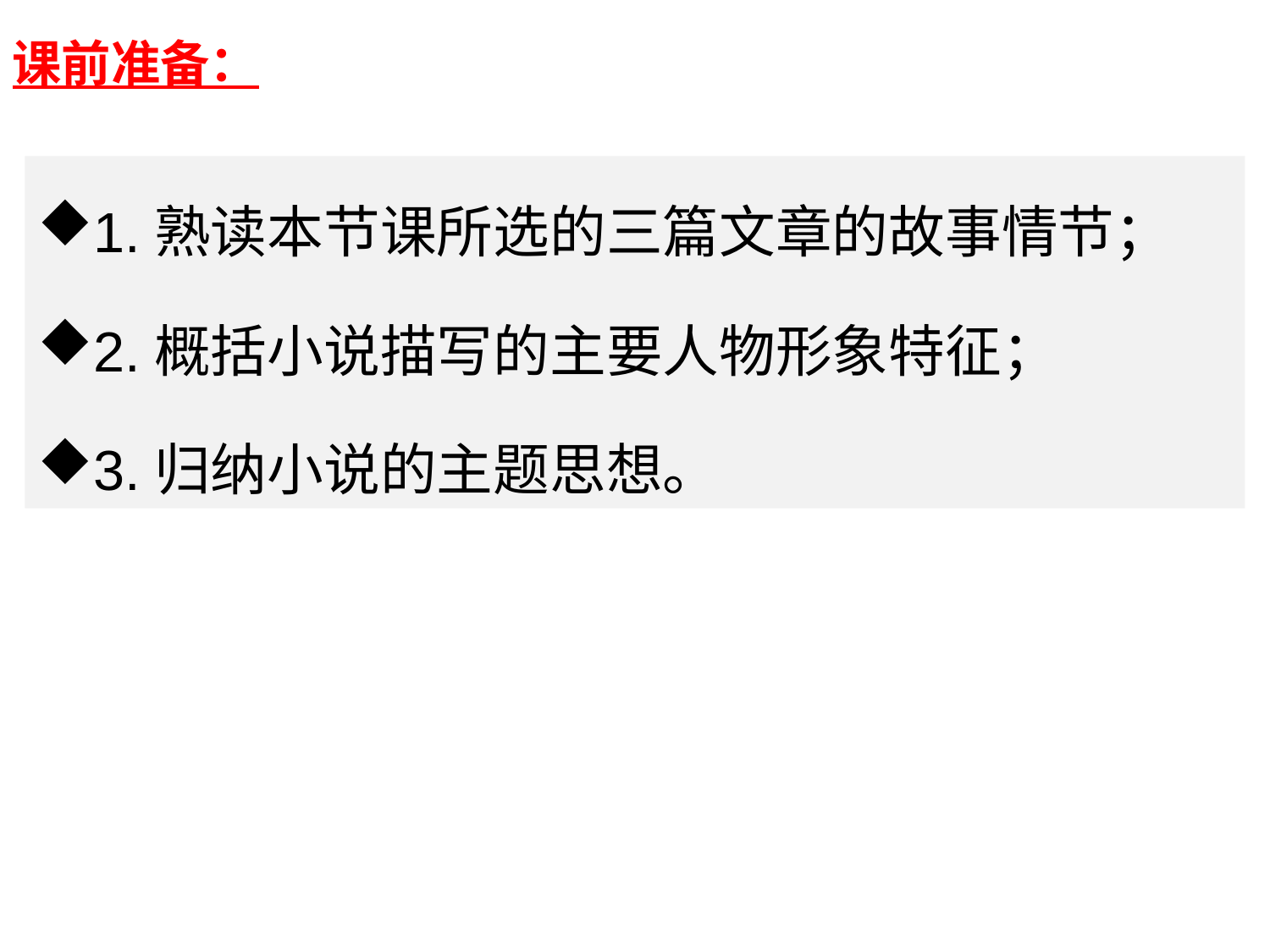

课前准备：
1.熟读本节课所选的三篇文章的故事情节；
2.概括小说描写的主要人物形象特征；
3.归纳小说的主题思想。